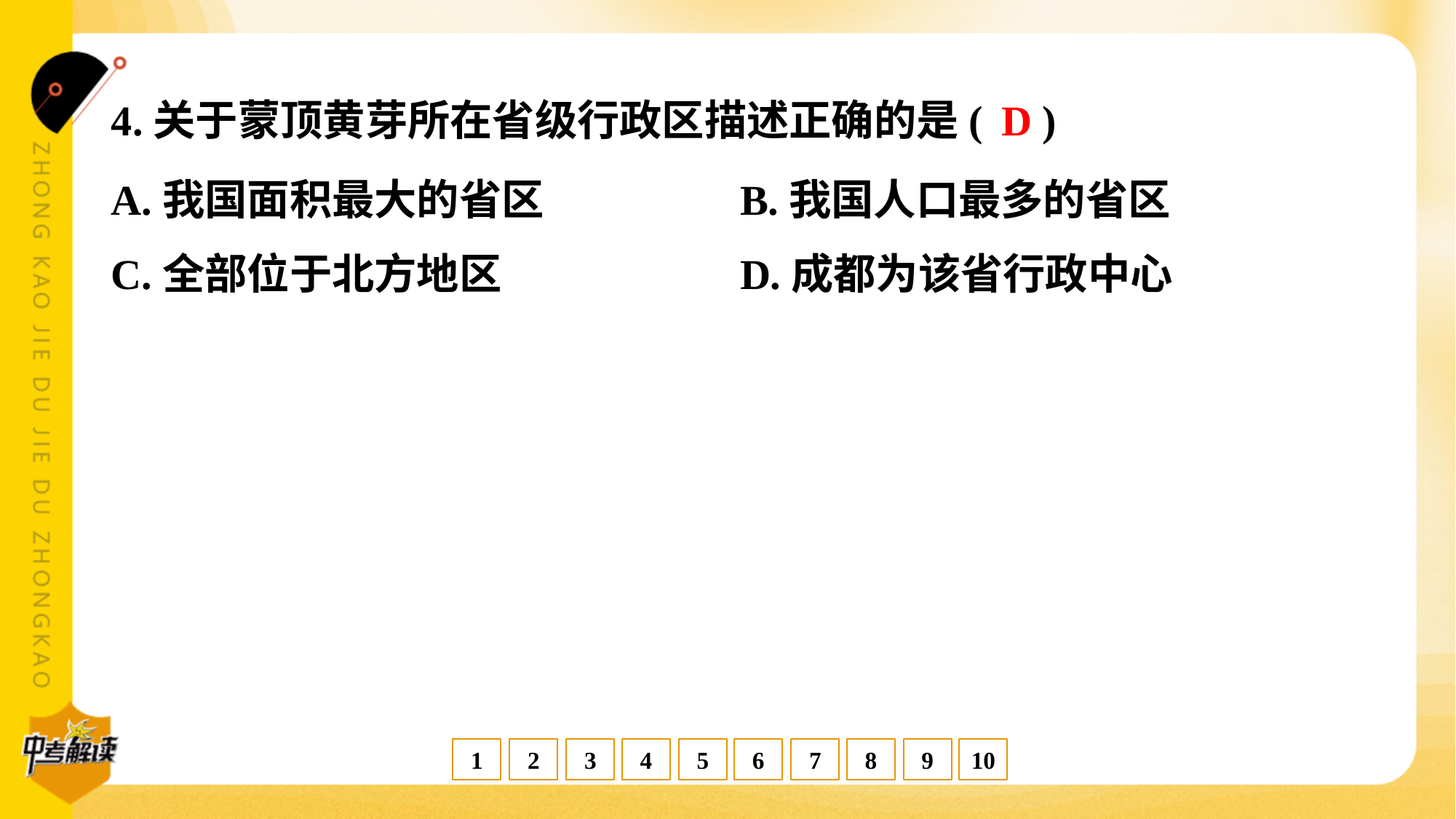

D
4.关于蒙顶黄芽所在省级行政区描述正确的是(     )
A.我国面积最大的省区	B.我国人口最多的省区
C.全部位于北方地区	D.成都为该省行政中心